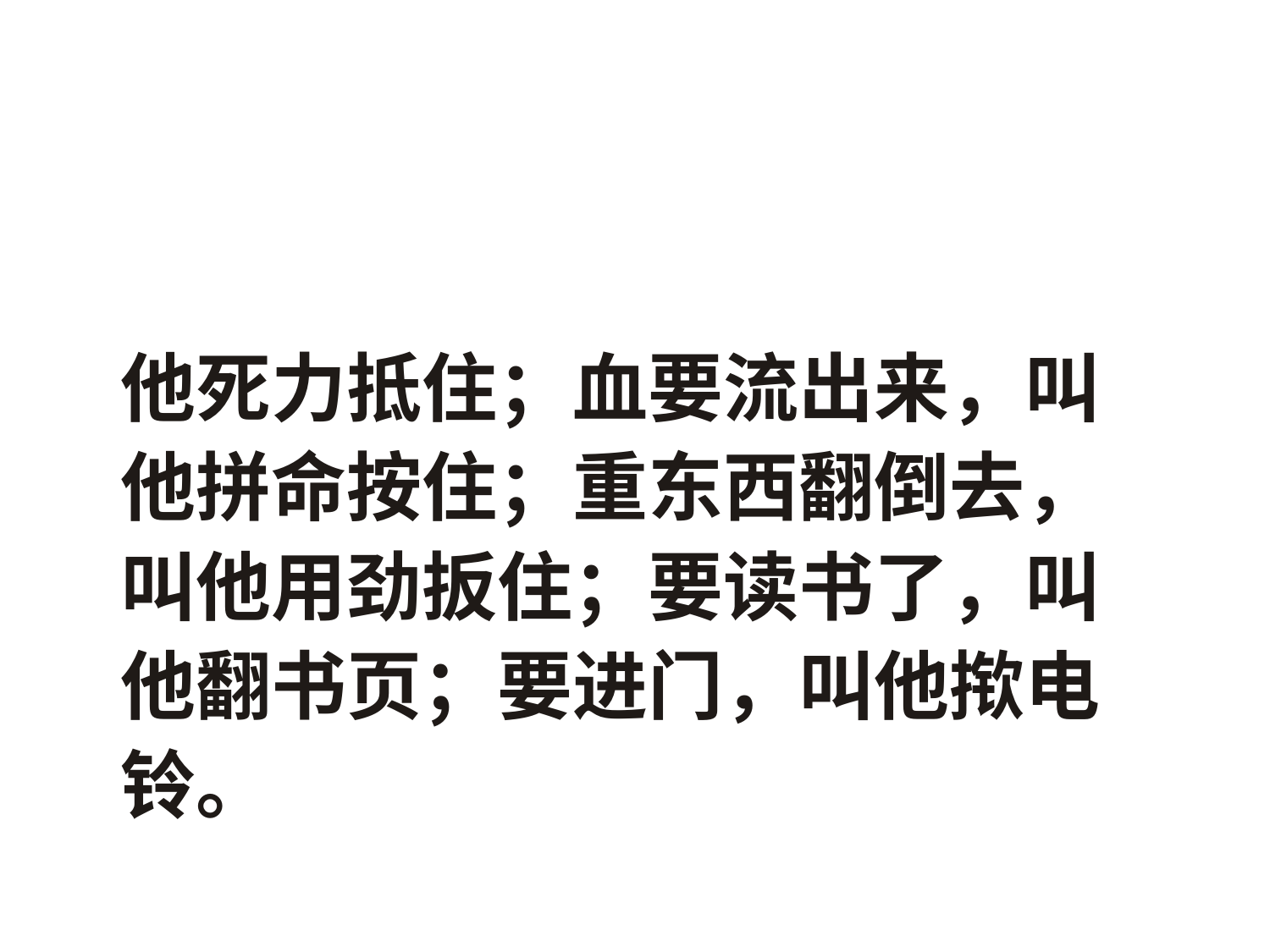

他死力抵住；血要流出来，叫他拼命按住；重东西翻倒去，叫他用劲扳住；要读书了，叫他翻书页；要进门，叫他揿电铃。